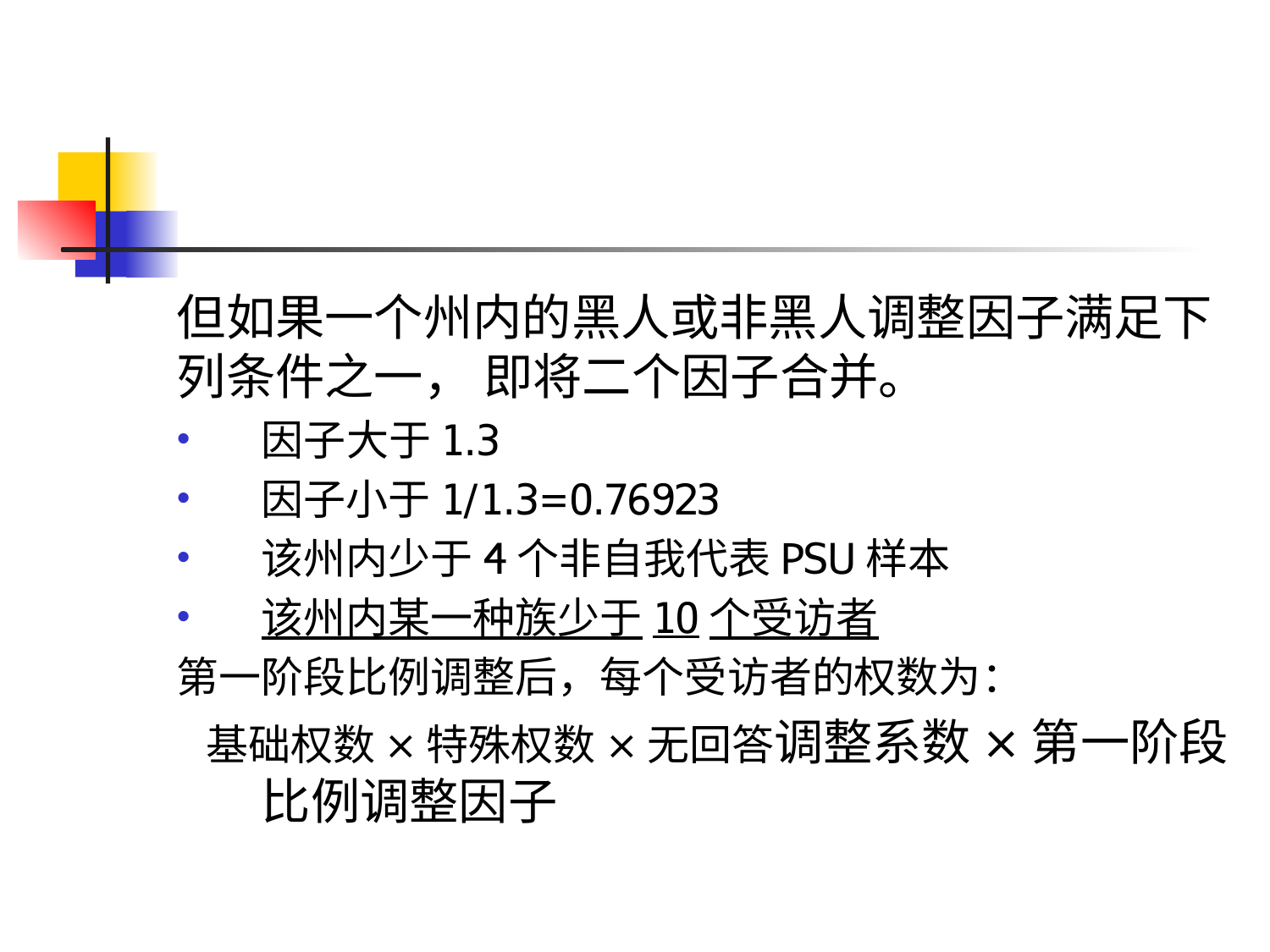

但如果一个州内的黑人或非黑人调整因子满足下列条件之一， 即将二个因子合并。
因子大于1.3
因子小于1/1.3=0.76923
该州内少于4个非自我代表PSU样本
该州内某一种族少于10个受访者
第一阶段比例调整后，每个受访者的权数为：
  基础权数×特殊权数×无回答调整系数×第一阶段比例调整因子